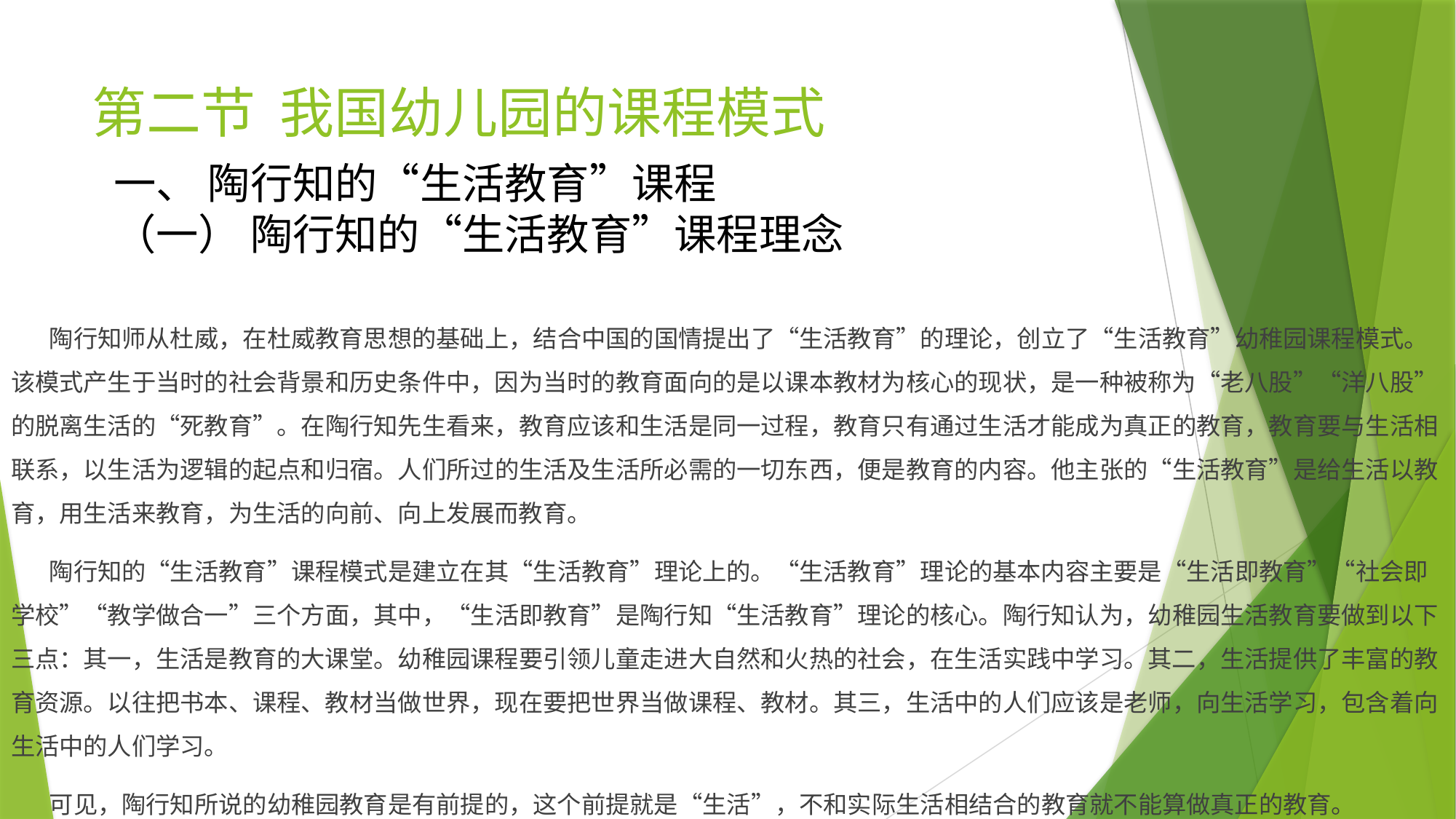

# 第二节  我国幼儿园的课程模式
一、 陶行知的“生活教育”课程
（一） 陶行知的“生活教育”课程理念
      陶行知师从杜威，在杜威教育思想的基础上，结合中国的国情提出了“生活教育”的理论，创立了“生活教育”幼稚园课程模式。该模式产生于当时的社会背景和历史条件中，因为当时的教育面向的是以课本教材为核心的现状，是一种被称为“老八股”“洋八股”的脱离生活的“死教育”。在陶行知先生看来，教育应该和生活是同一过程，教育只有通过生活才能成为真正的教育，教育要与生活相联系，以生活为逻辑的起点和归宿。人们所过的生活及生活所必需的一切东西，便是教育的内容。他主张的“生活教育”是给生活以教育，用生活来教育，为生活的向前、向上发展而教育。
      陶行知的“生活教育”课程模式是建立在其“生活教育”理论上的。“生活教育”理论的基本内容主要是“生活即教育”“社会即学校”“教学做合一”三个方面，其中，“生活即教育”是陶行知“生活教育”理论的核心。陶行知认为，幼稚园生活教育要做到以下三点：其一，生活是教育的大课堂。幼稚园课程要引领儿童走进大自然和火热的社会，在生活实践中学习。其二，生活提供了丰富的教育资源。以往把书本、课程、教材当做世界，现在要把世界当做课程、教材。其三，生活中的人们应该是老师，向生活学习，包含着向生活中的人们学习。
      可见，陶行知所说的幼稚园教育是有前提的，这个前提就是“生活”，不和实际生活相结合的教育就不能算做真正的教育。